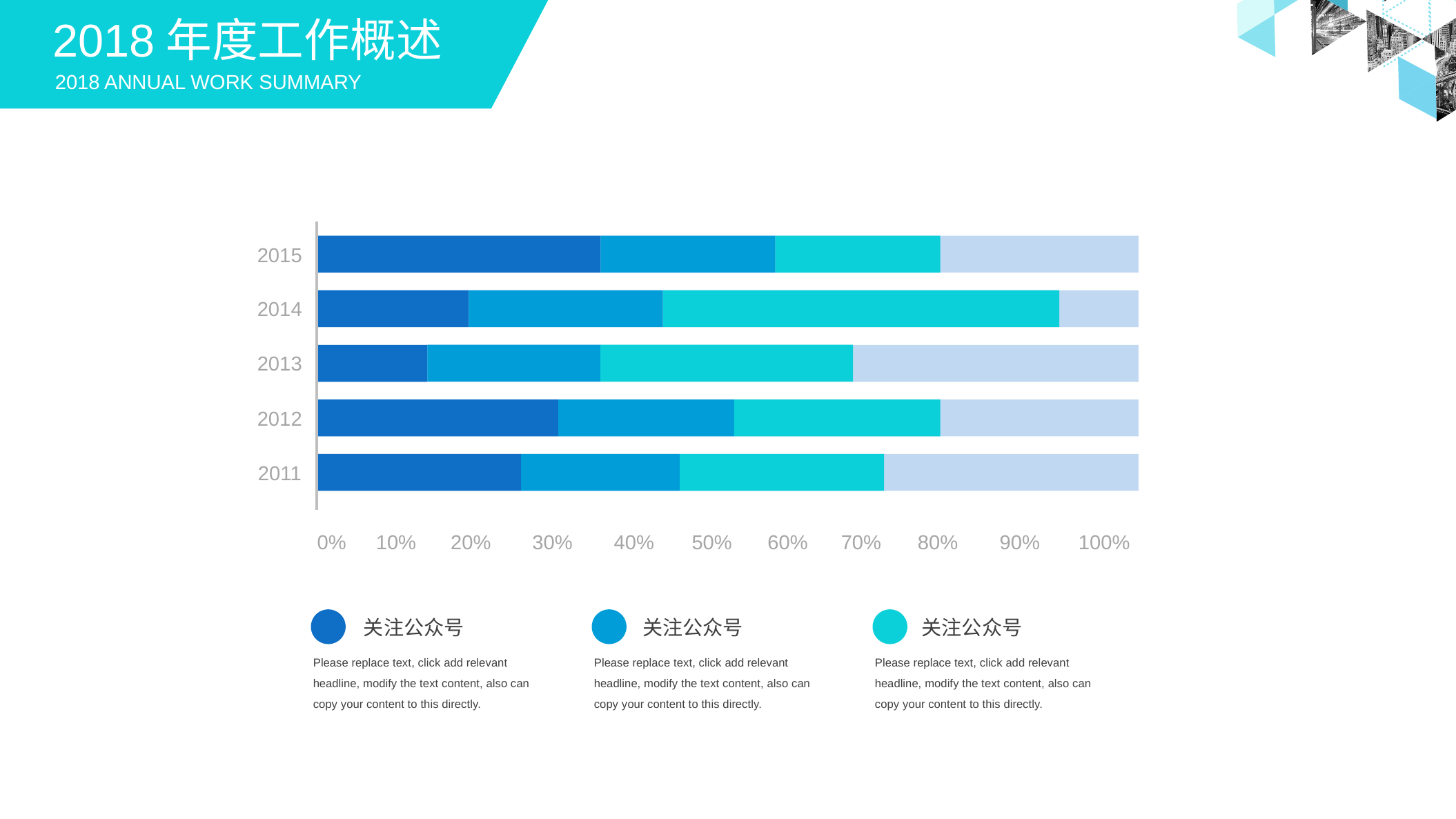

2018年度工作概述
2018 ANNUAL WORK SUMMARY
2015

2014

2013

2012

2011

0%
10%
20%
30%
40%
50%
60%
70%
80%
90%
100%
关注公众号
关注公众号
关注公众号

Please replace text, click add relevant headline, modify the text content, also can copy your content to this directly.
Please replace text, click add relevant headline, modify the text content, also can copy your content to this directly.
Please replace text, click add relevant headline, modify the text content, also can copy your content to this directly.